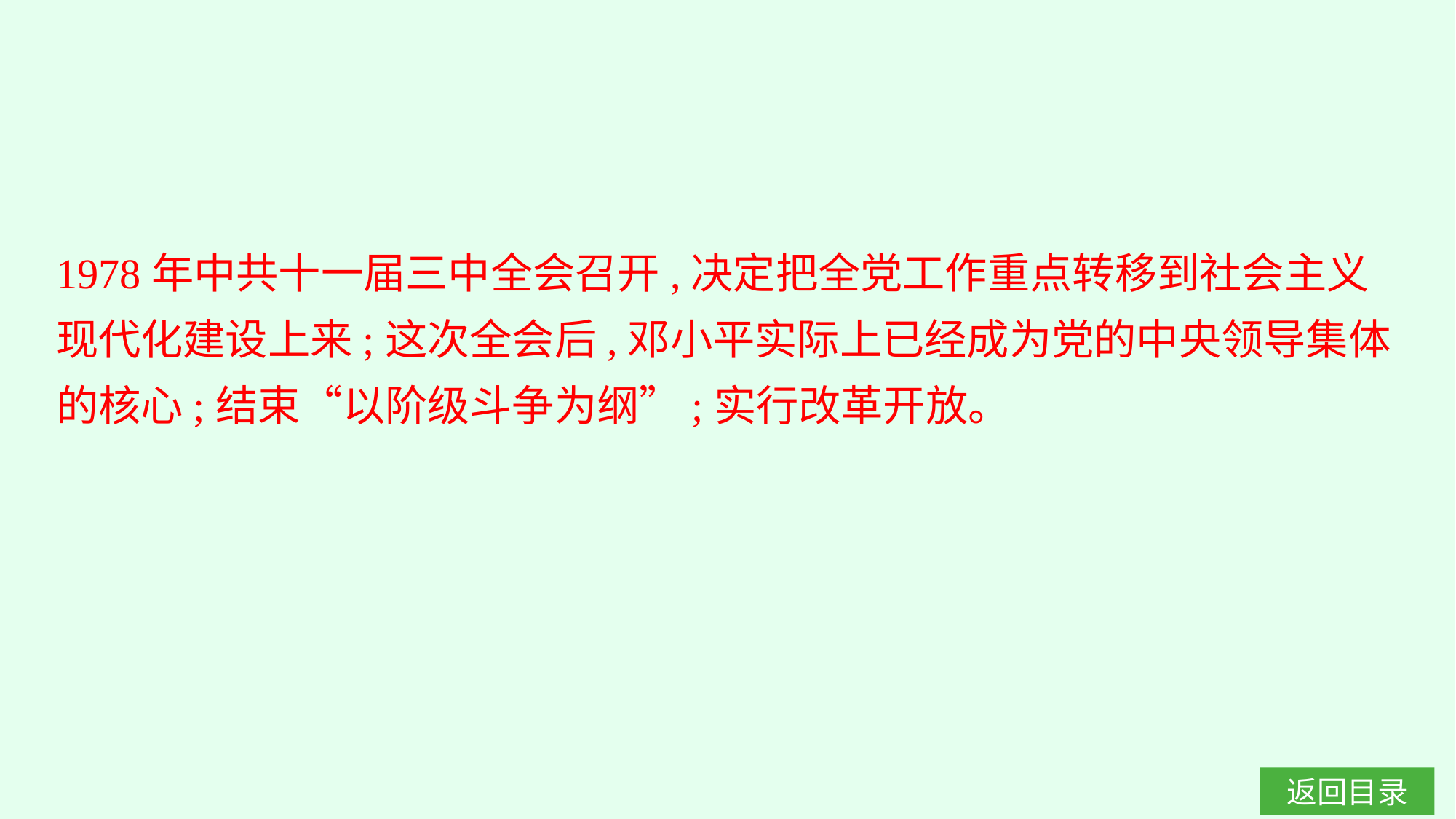

1978年中共十一届三中全会召开,决定把全党工作重点转移到社会主义现代化建设上来;这次全会后,邓小平实际上已经成为党的中央领导集体的核心;结束“以阶级斗争为纲”;实行改革开放。